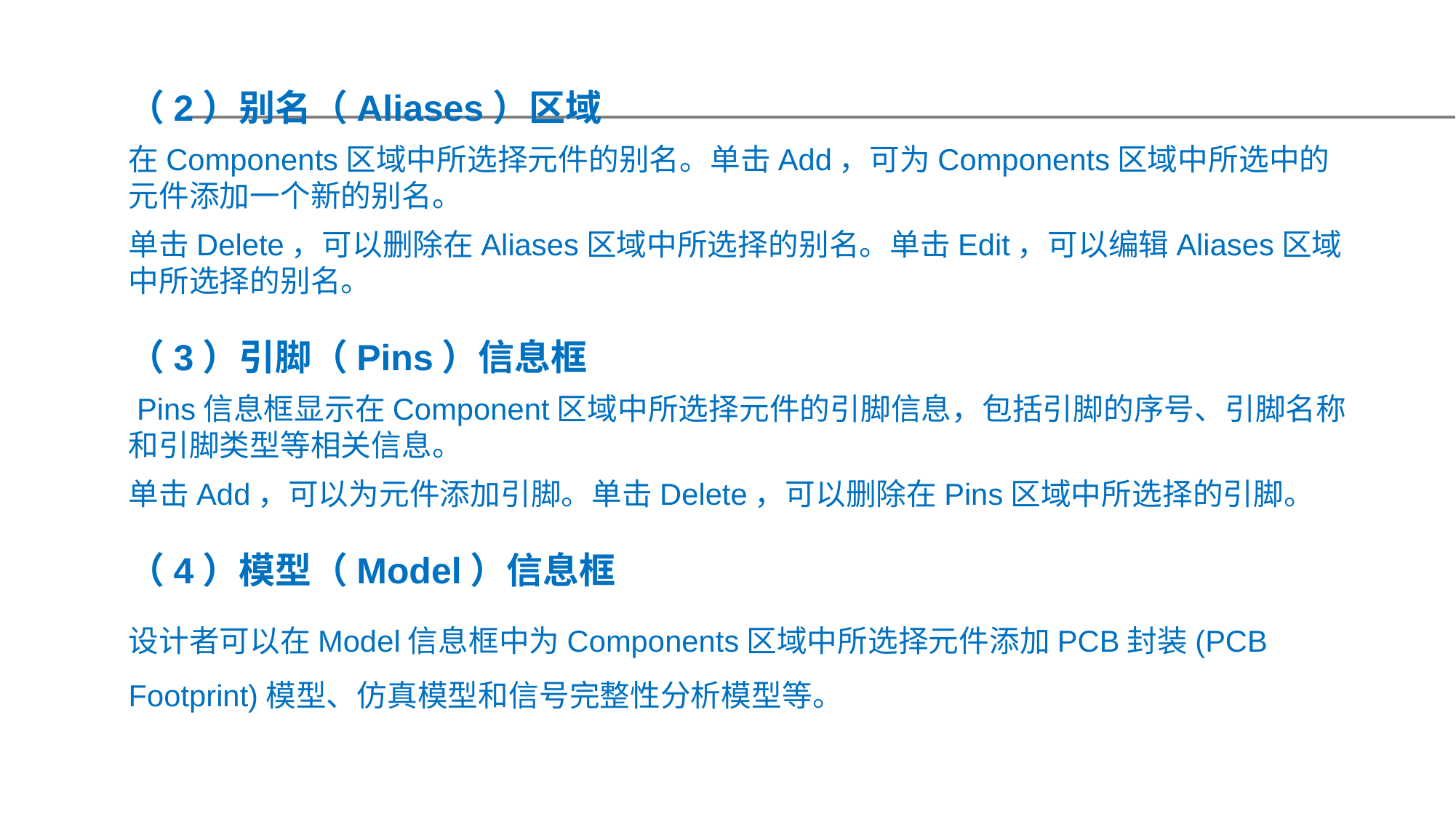

（2）别名（Aliases）区域
在Components区域中所选择元件的别名。单击Add，可为Components区域中所选中的元件添加一个新的别名。
单击Delete，可以删除在Aliases区域中所选择的别名。单击Edit，可以编辑Aliases区域中所选择的别名。
（3）引脚（Pins）信息框
 Pins信息框显示在Component区域中所选择元件的引脚信息，包括引脚的序号、引脚名称和引脚类型等相关信息。
单击Add，可以为元件添加引脚。单击Delete，可以删除在Pins区域中所选择的引脚。
（4）模型（Model）信息框
设计者可以在Model信息框中为Components区域中所选择元件添加PCB封装(PCB Footprint)模型、仿真模型和信号完整性分析模型等。